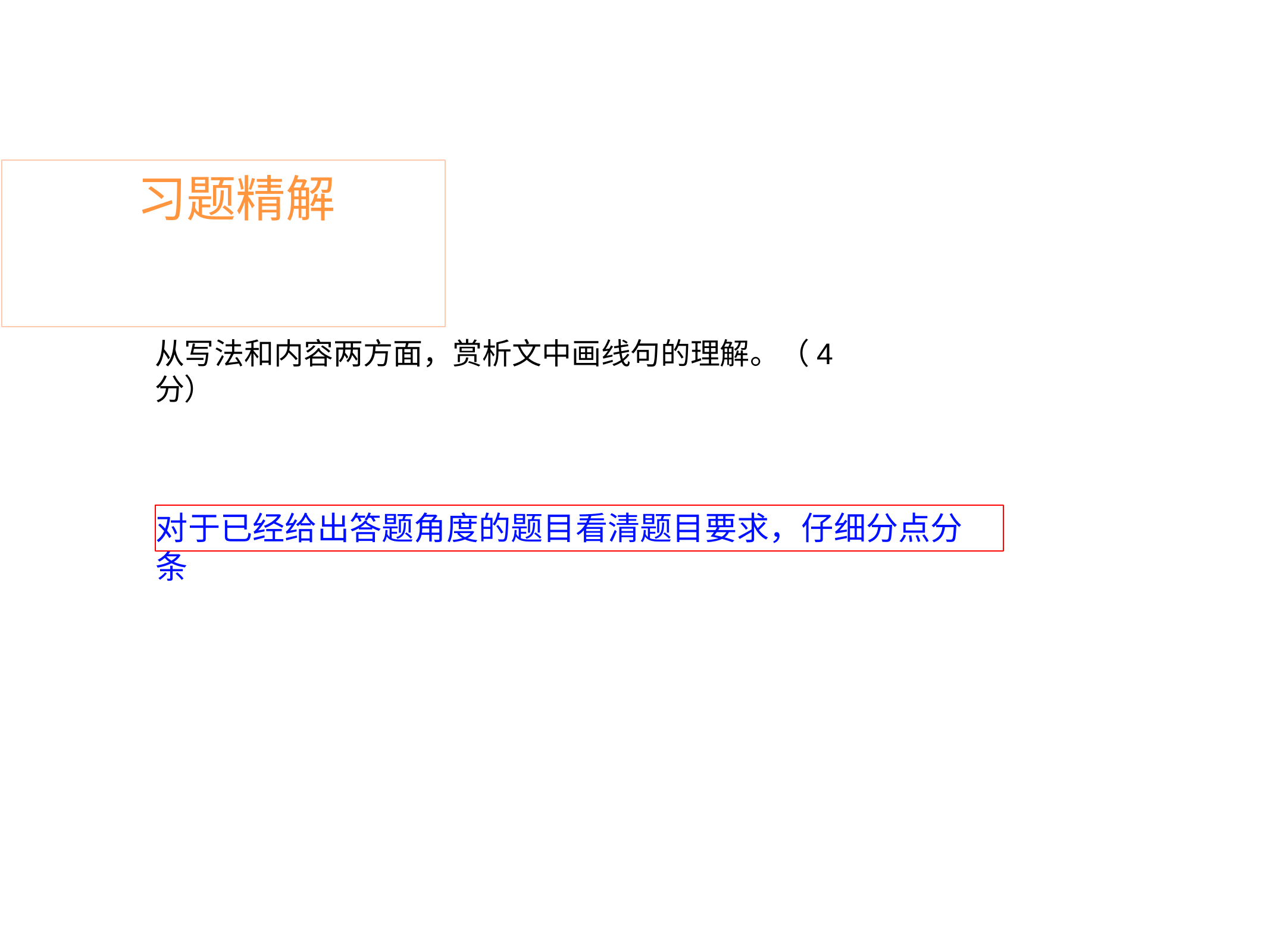

# 习题精解
从写法和内容两方面，赏析文中画线句的理解。（4分）

对于已经给出答题角度的题目看清题目要求，仔细分点分条